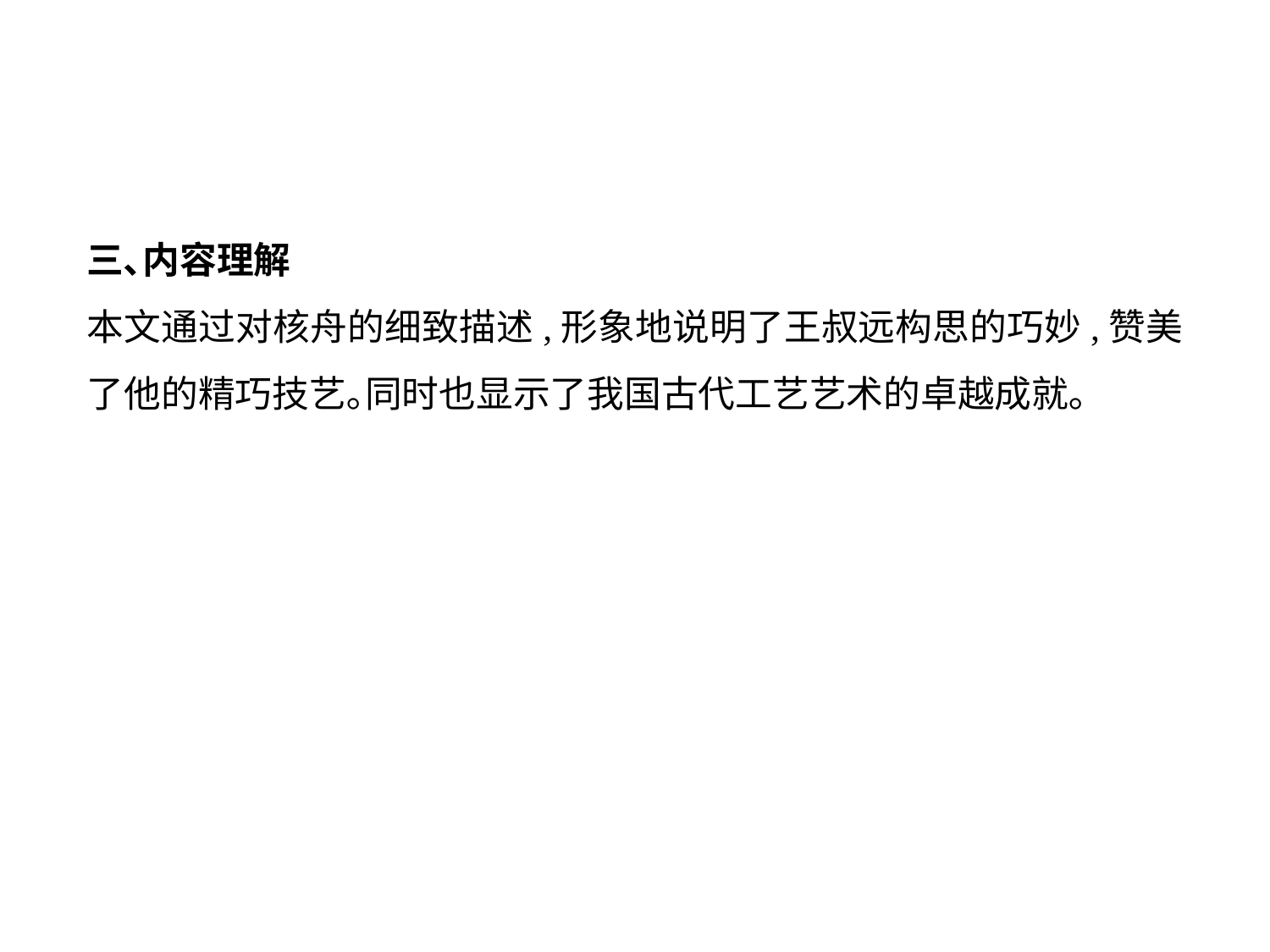

三､内容理解
本文通过对核舟的细致描述,形象地说明了王叔远构思的巧妙,赞美了他的精巧技艺｡同时也显示了我国古代工艺艺术的卓越成就｡